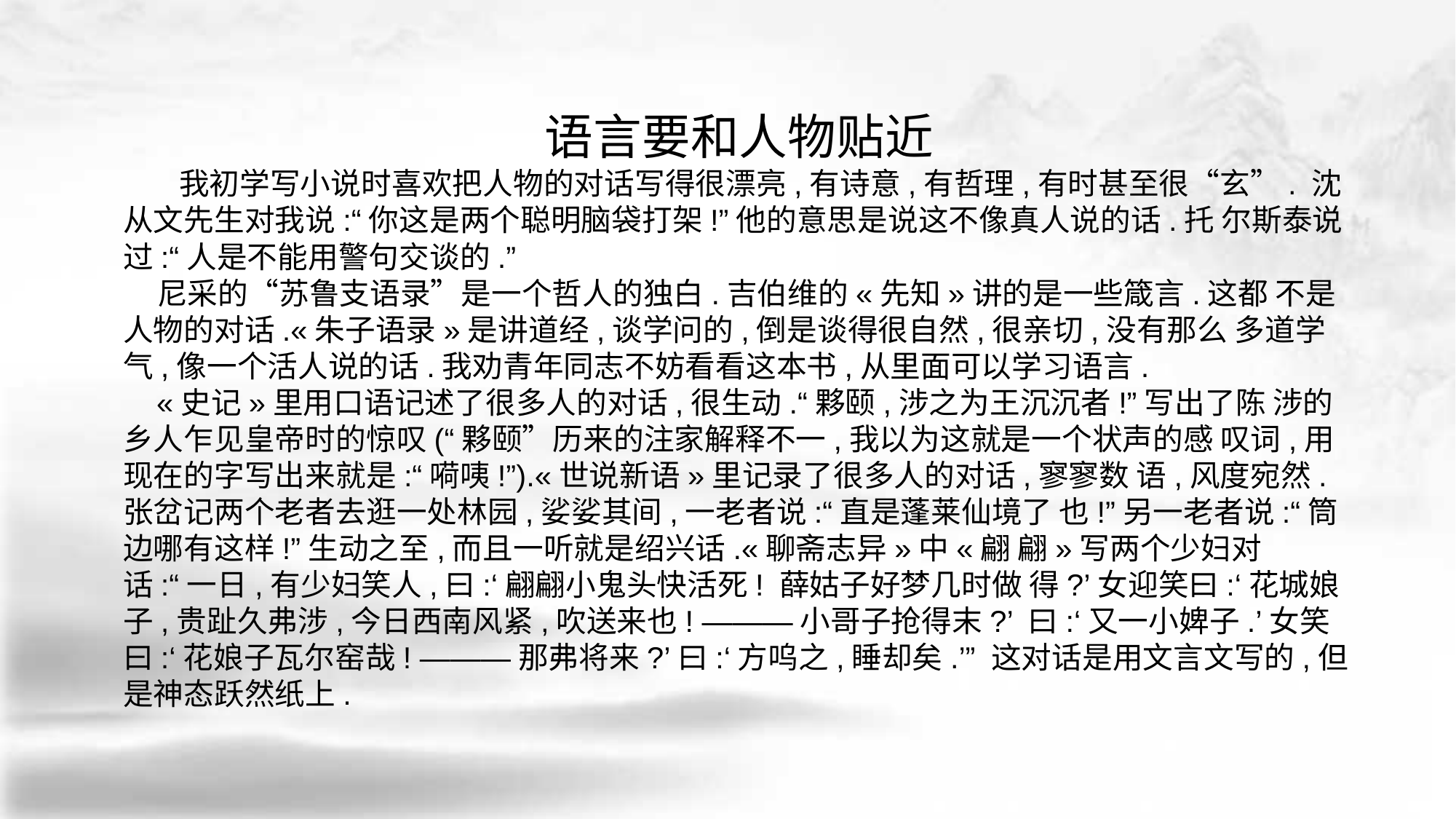

语言要和人物贴近
        我初学写小说时喜欢把人物的对话写得很漂亮,有诗意,有哲理,有时甚至很“玄”. 沈从文先生对我说:“你这是两个聪明脑袋打架!”他的意思是说这不像真人说的话.托 尔斯泰说过:“人是不能用警句交谈的.”
    尼采的“苏鲁支语录”是一个哲人的独白.吉伯维的«先知»讲的是一些箴言.这都 不是人物的对话.«朱子语录»是讲道经,谈学问的,倒是谈得很自然,很亲切,没有那么 多道学气,像一个活人说的话.我劝青年同志不妨看看这本书,从里面可以学习语言.
    «史记»里用口语记述了很多人的对话,很生动.“夥颐,涉之为王沉沉者!”写出了陈 涉的乡人乍见皇帝时的惊叹(“夥颐”历来的注家解释不一,我以为这就是一个状声的感 叹词,用现在的字写出来就是:“嗬咦!”).«世说新语»里记录了很多人的对话,寥寥数 语,风度宛然.张岔记两个老者去逛一处林园,娑娑其间,一老者说:“直是蓬莱仙境了 也!”另一老者说:“筒边哪有这样!”生动之至,而且一听就是绍兴话.«聊斋志异»中«翩 翩»写两个少妇对话:“一日,有少妇笑人,曰:‘翩翩小鬼头快活死! 薛姑子好梦几时做 得?’女迎笑曰:‘花城娘子,贵趾久弗涉,今日西南风紧,吹送来也! ———小哥子抢得末?’ 曰:‘又一小婢子.’女笑曰:‘花娘子瓦尔窑哉! ———那弗将来?’曰:‘方呜之,睡却矣.’” 这对话是用文言文写的,但是神态跃然纸上.